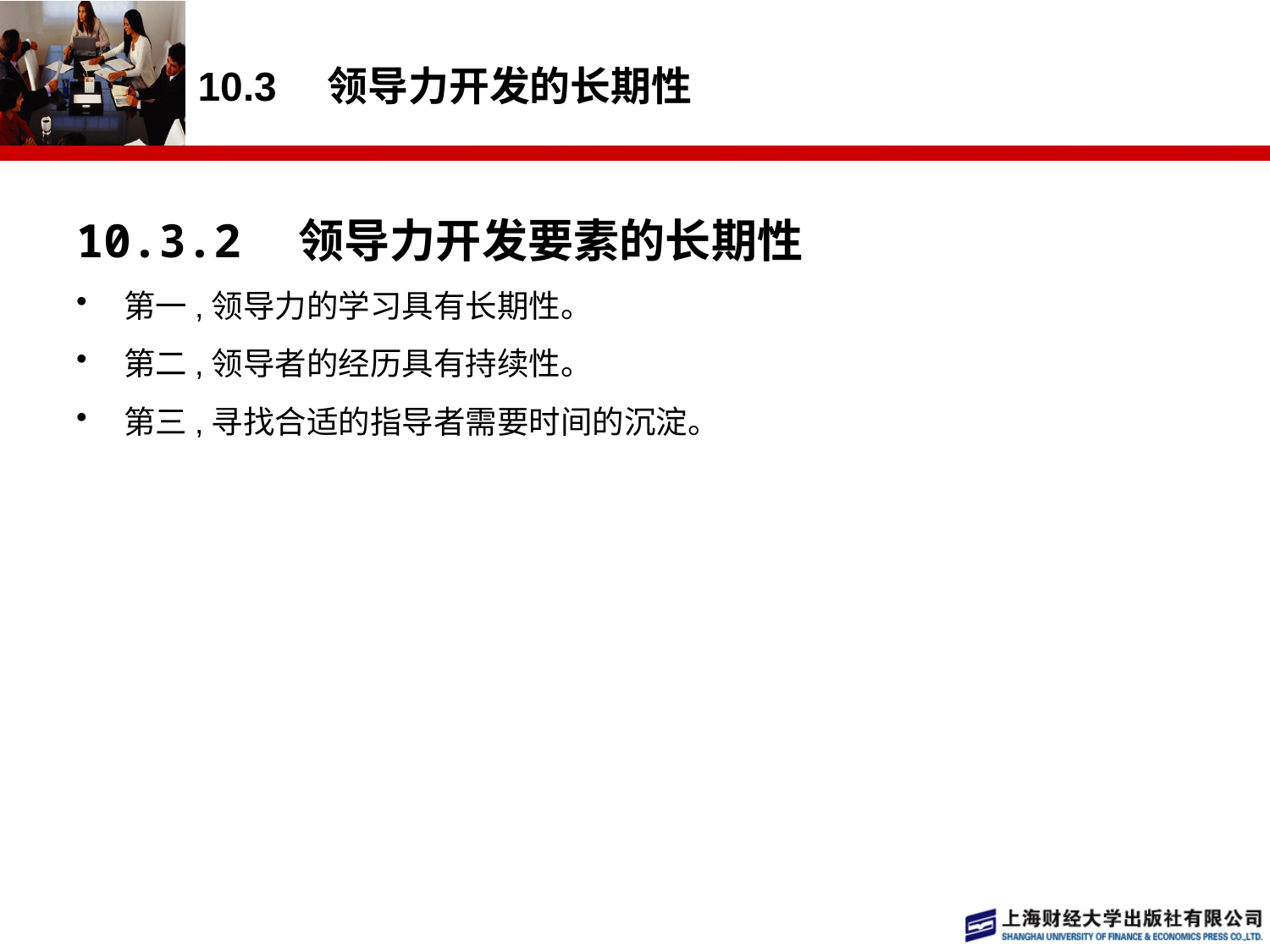

# 10.3　领导力开发的长期性
10.3.2　领导力开发要素的长期性
第一,领导力的学习具有长期性。
第二,领导者的经历具有持续性。
第三,寻找合适的指导者需要时间的沉淀。